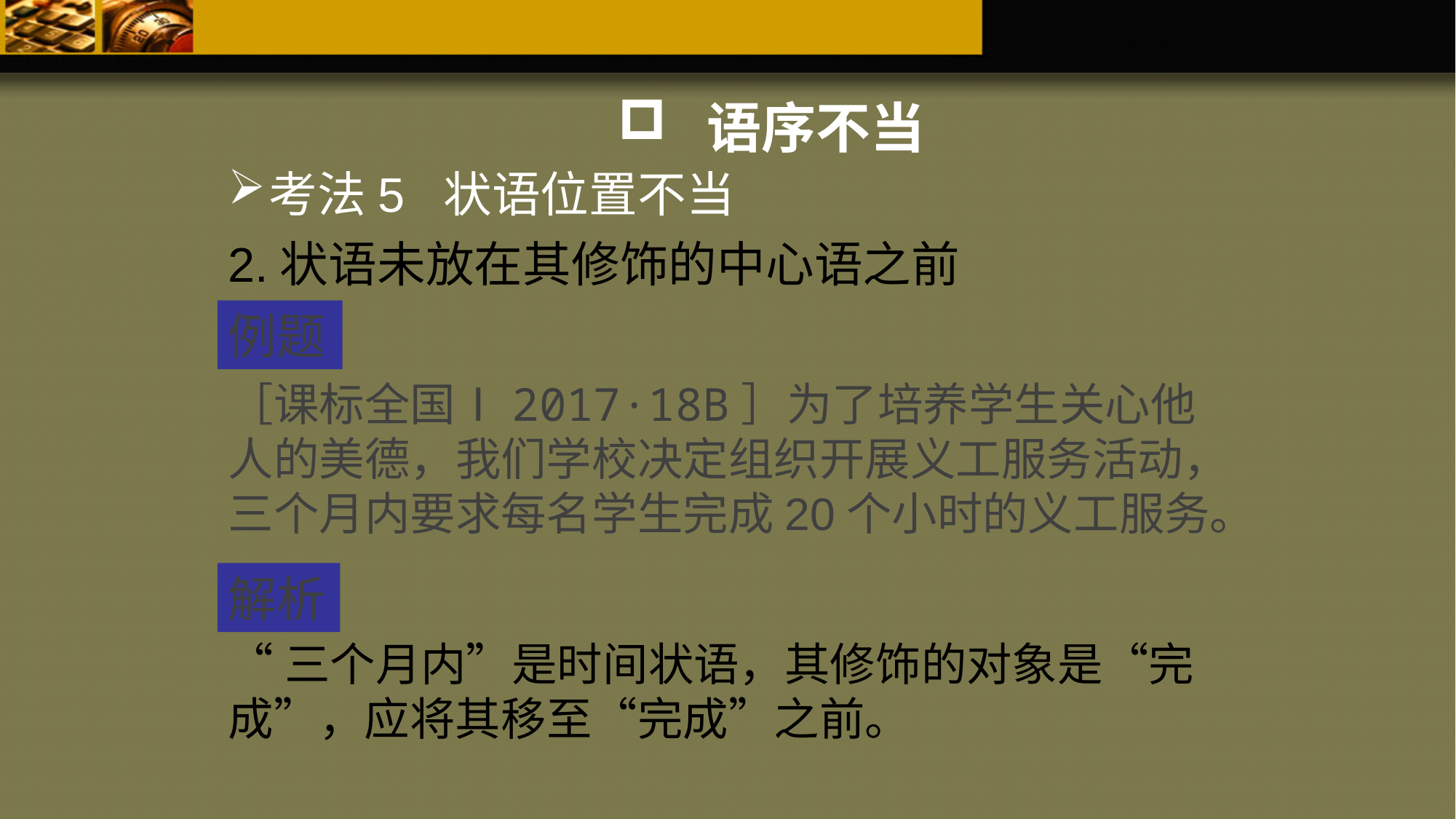

语序不当
考法5  状语位置不当
2.状语未放在其修饰的中心语之前
例题
［课标全国Ⅰ2017·18B］为了培养学生关心他人的美德，我们学校决定组织开展义工服务活动，三个月内要求每名学生完成20个小时的义工服务。
解析
“三个月内”是时间状语，其修饰的对象是“完成”，应将其移至“完成”之前。